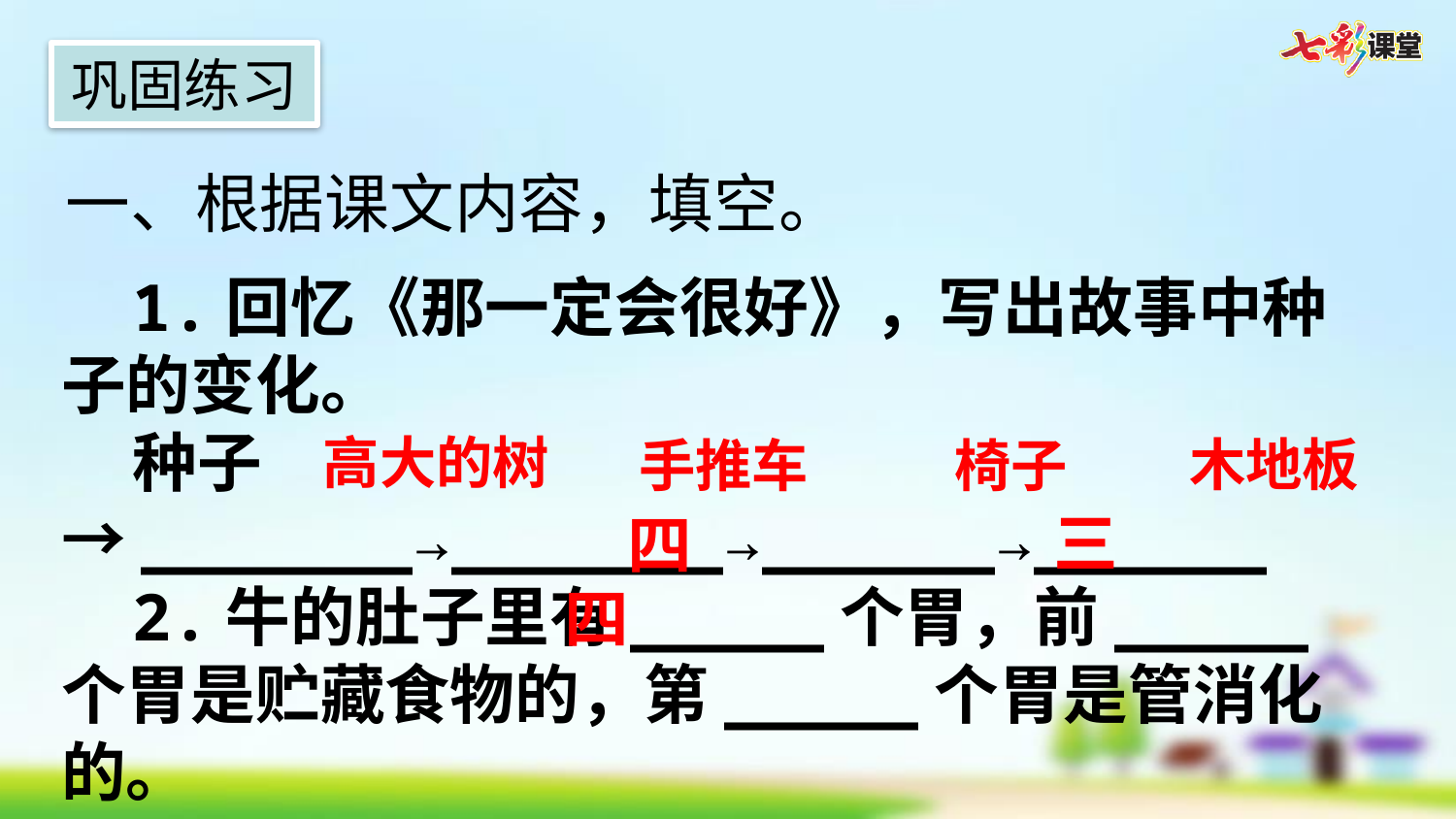

巩固练习
一、根据课文内容，填空。
1.回忆《那一定会很好》，写出故事中种子的变化。
种子→_______→_______→______→______
2.牛的肚子里有_____个胃，前_____个胃是贮藏食物的，第_____个胃是管消化的。
高大的树
木地板
手推车
椅子
三
四
四